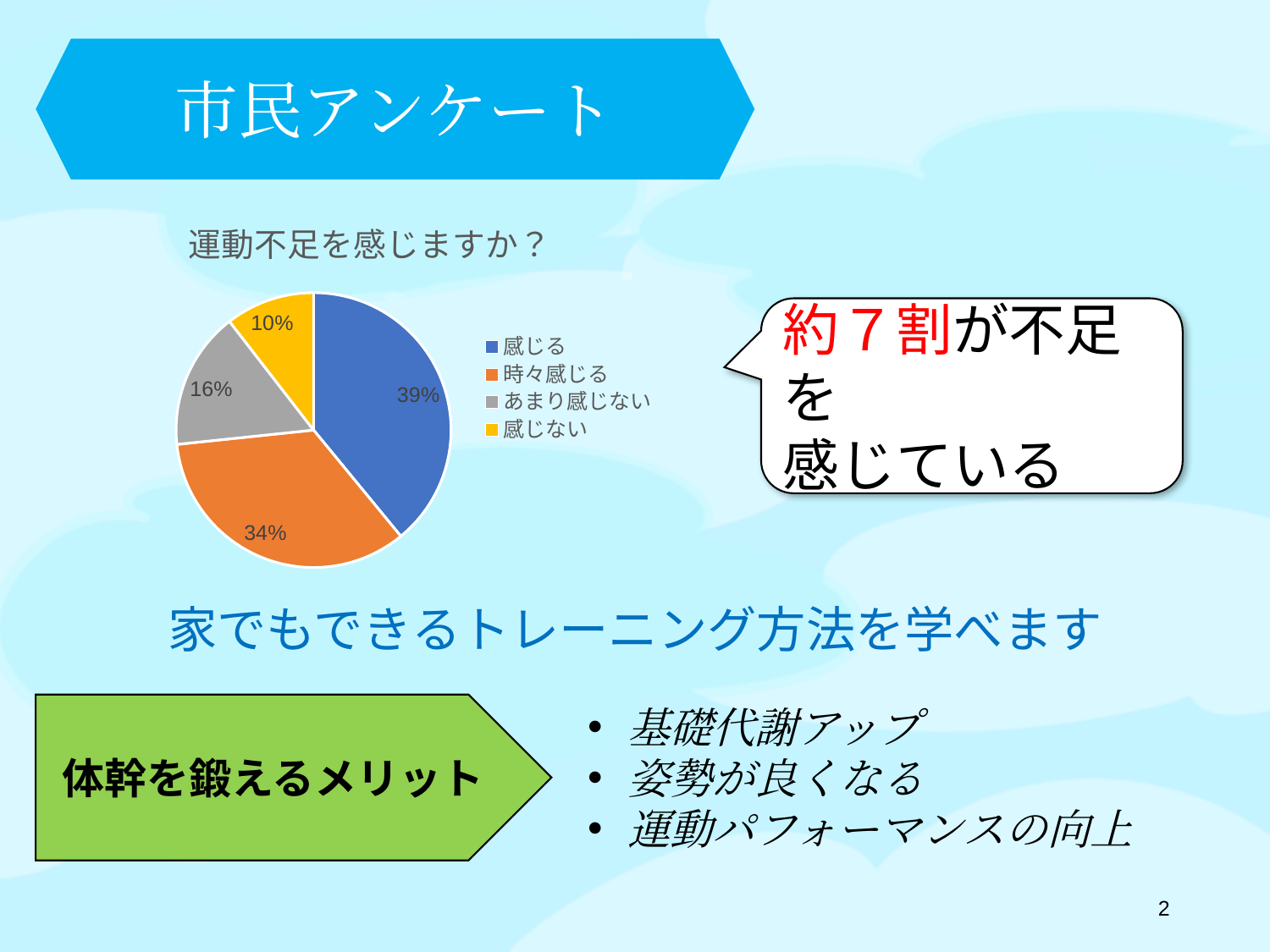

市民アンケート

### Chart: 運動不足を感じますか？

| Category | 回答数 |
|---|---|
| 感じる | 41.0 |
| 時々感じる | 36.0 |
| あまり感じない | 17.0 |
| 感じない | 11.0 |
約７割が不足を
感じている
家でもできるトレーニング方法を学べます
体幹を鍛えるメリット
基礎代謝アップ
姿勢が良くなる
運動パフォーマンスの向上
2